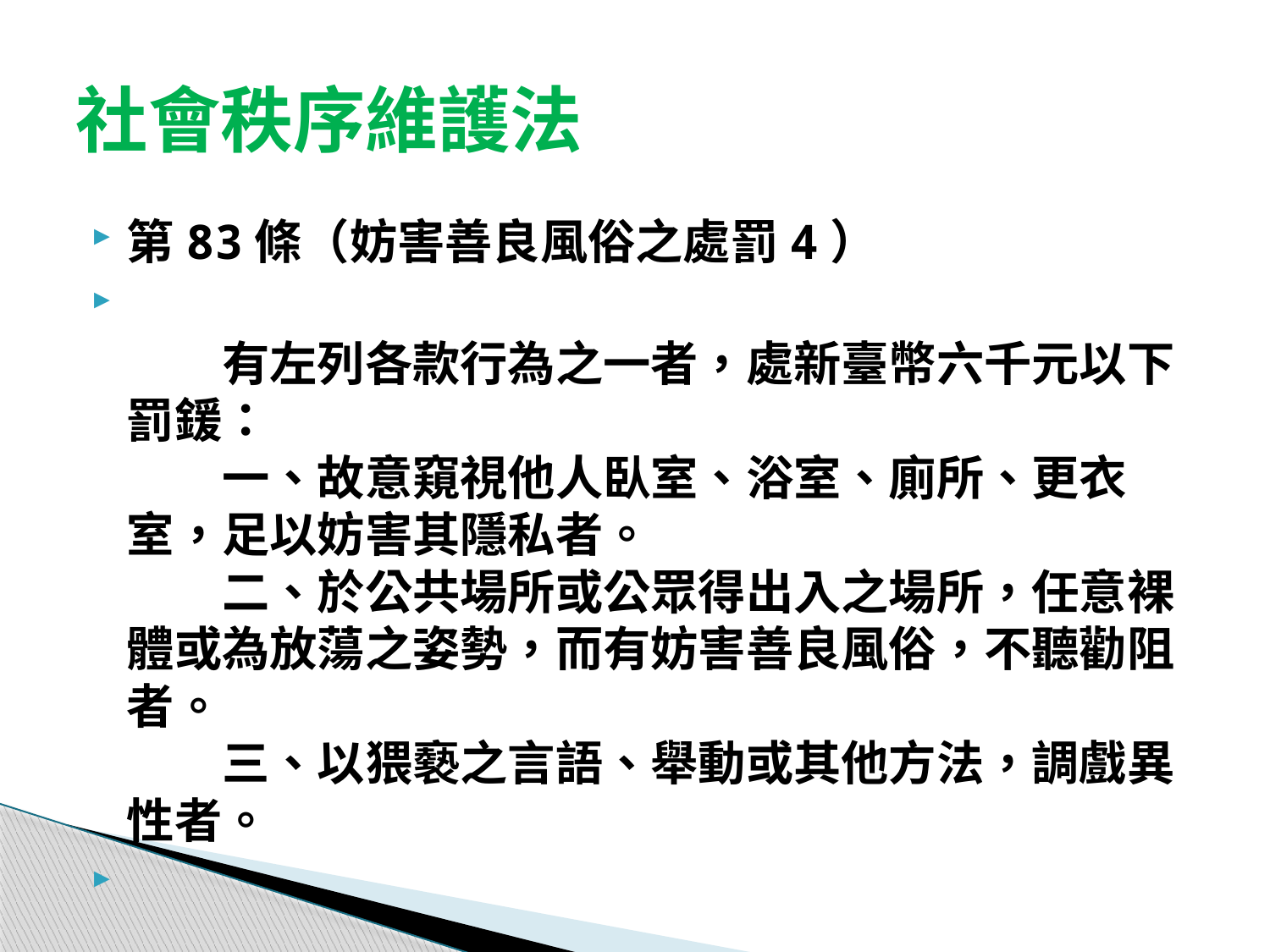

# 社會秩序維護法
第83條（妨害善良風俗之處罰4）
　　有左列各款行為之一者，處新臺幣六千元以下罰鍰：
　　一、故意窺視他人臥室、浴室、廁所、更衣室，足以妨害其隱私者。
　　二、於公共場所或公眾得出入之場所，任意裸體或為放蕩之姿勢，而有妨害善良風俗，不聽勸阻者。
　　三、以猥褻之言語、舉動或其他方法，調戲異性者。